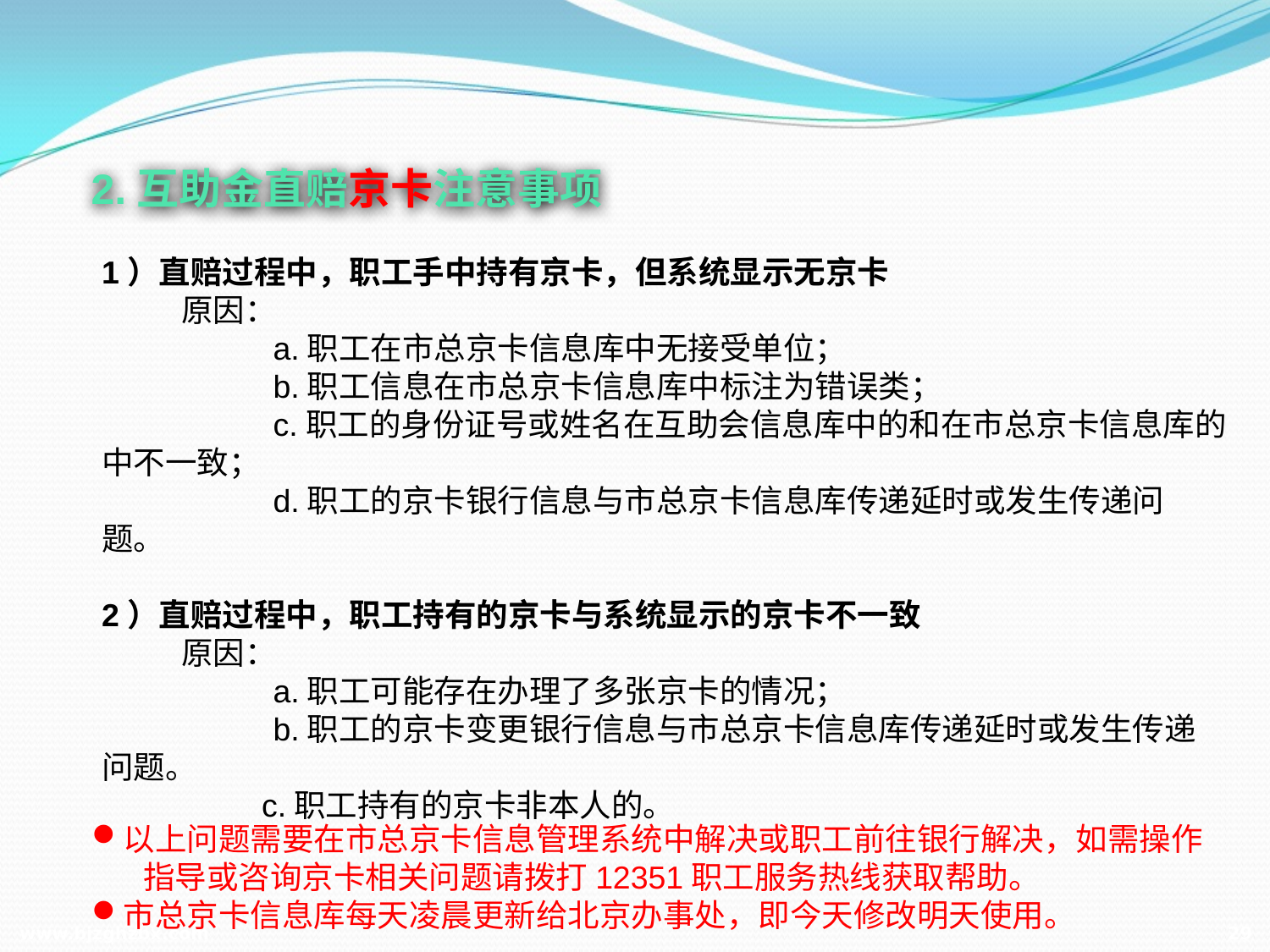

2.互助金直赔京卡注意事项
1）直赔过程中，职工手中持有京卡，但系统显示无京卡
          原因：
	     a.职工在市总京卡信息库中无接受单位；
	     b.职工信息在市总京卡信息库中标注为错误类；
	     c.职工的身份证号或姓名在互助会信息库中的和在市总京卡信息库的中不一致；
	     d.职工的京卡银行信息与市总京卡信息库传递延时或发生传递问题。

2）直赔过程中，职工持有的京卡与系统显示的京卡不一致
          原因：
	     a.职工可能存在办理了多张京卡的情况；
	     b.职工的京卡变更银行信息与市总京卡信息库传递延时或发生传递问题。
                  c.职工持有的京卡非本人的。
以上问题需要在市总京卡信息管理系统中解决或职工前往银行解决，如需操作
   指导或咨询京卡相关问题请拨打12351职工服务热线获取帮助。
市总京卡信息库每天凌晨更新给北京办事处，即今天修改明天使用。
www.bjzghzbx.com                                                                                                                                                                      29